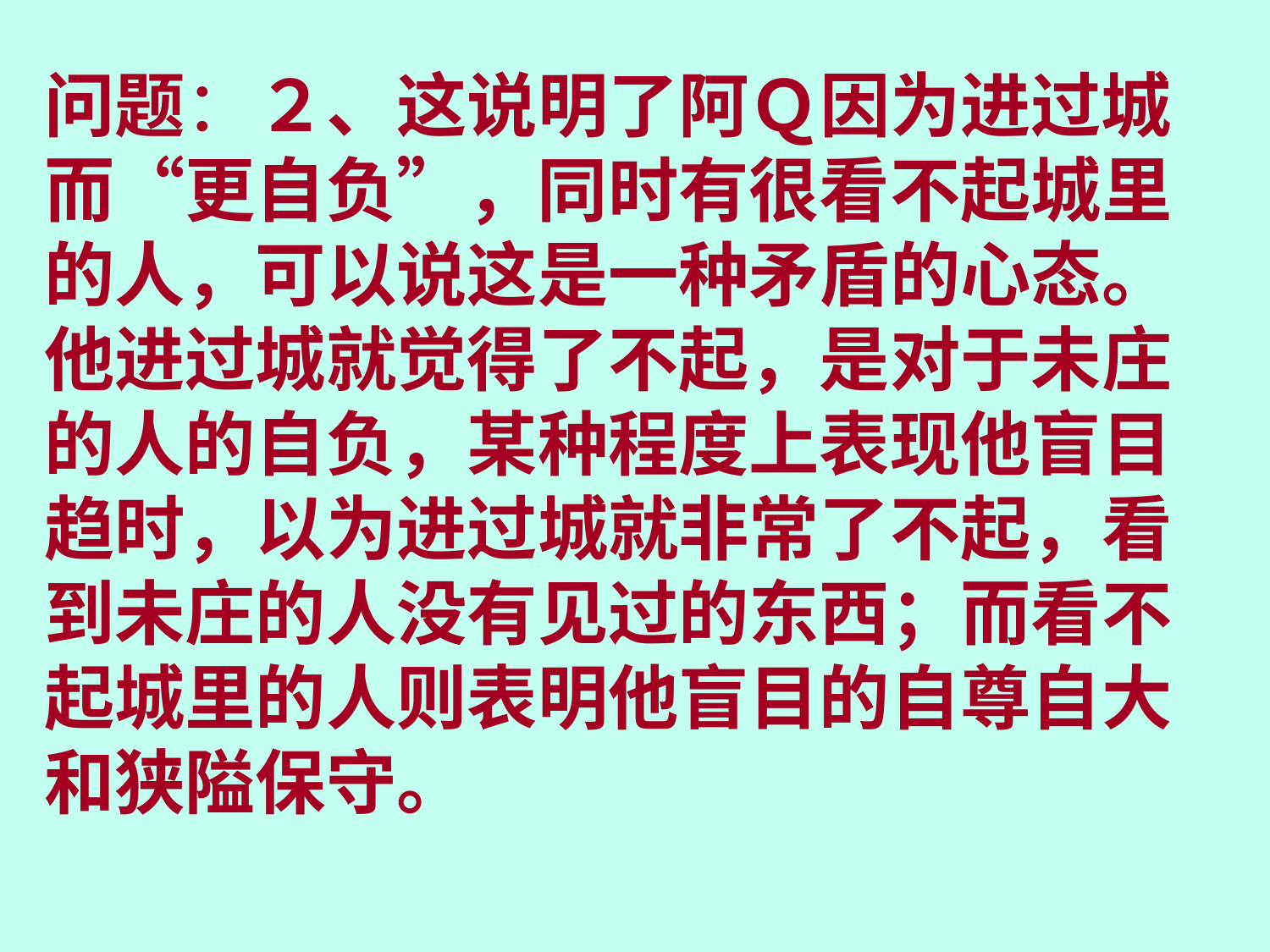

问题：２、这说明了阿Ｑ因为进过城而“更自负”，同时有很看不起城里的人，可以说这是一种矛盾的心态。他进过城就觉得了不起，是对于未庄的人的自负，某种程度上表现他盲目趋时，以为进过城就非常了不起，看到未庄的人没有见过的东西；而看不起城里的人则表明他盲目的自尊自大和狭隘保守。